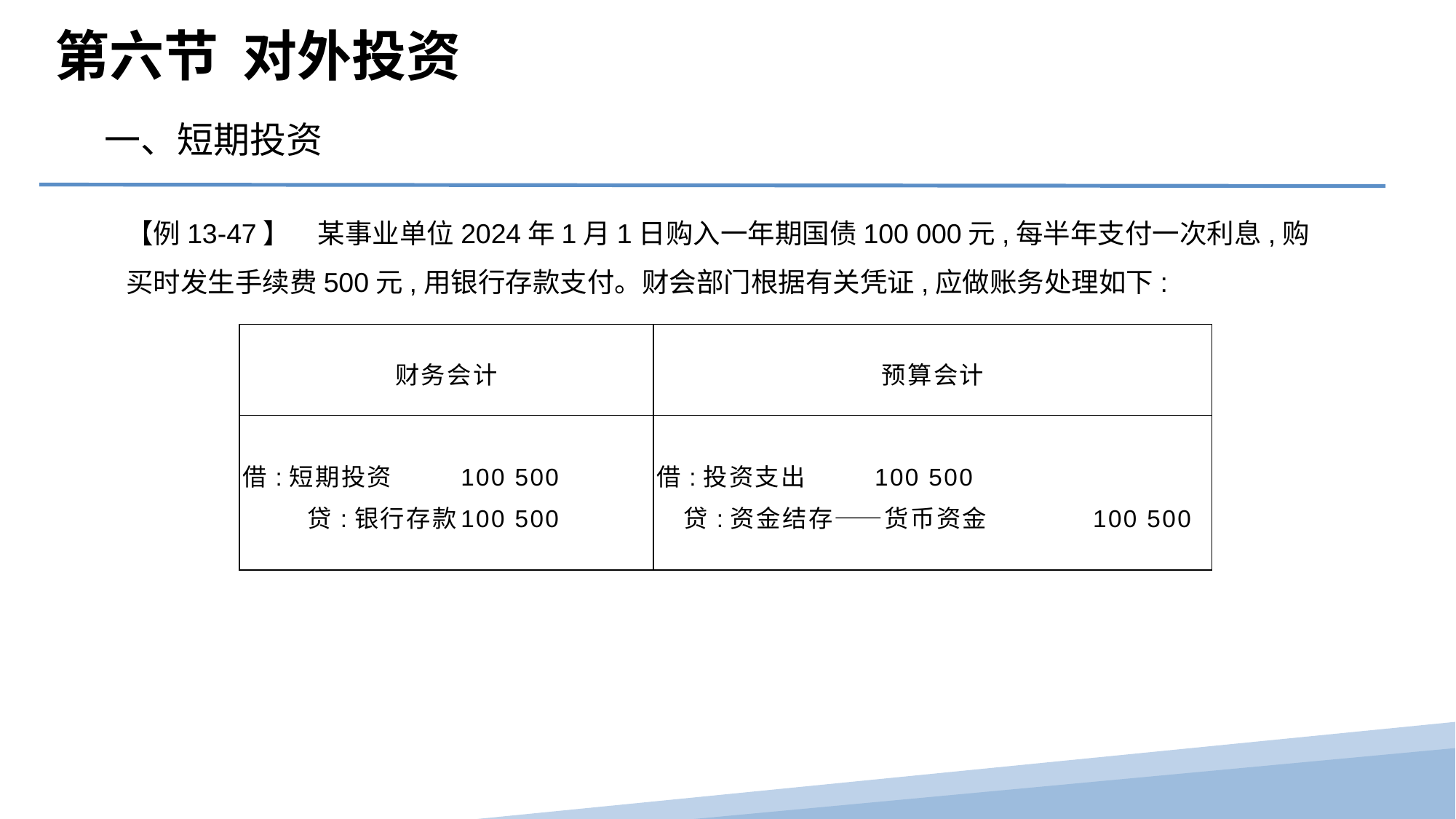

第六节  对外投资
一、短期投资
【例13-47】　某事业单位2024年1月1日购入一年期国债100 000元,每半年支付一次利息,购买时发生手续费500元,用银行存款支付。财会部门根据有关凭证,应做账务处理如下:
| 财务会计 | 预算会计 |
| --- | --- |
| 借:短期投资 100 500 贷:银行存款 100 500 | 借:投资支出 100 500 贷:资金结存——货币资金 100 500 |